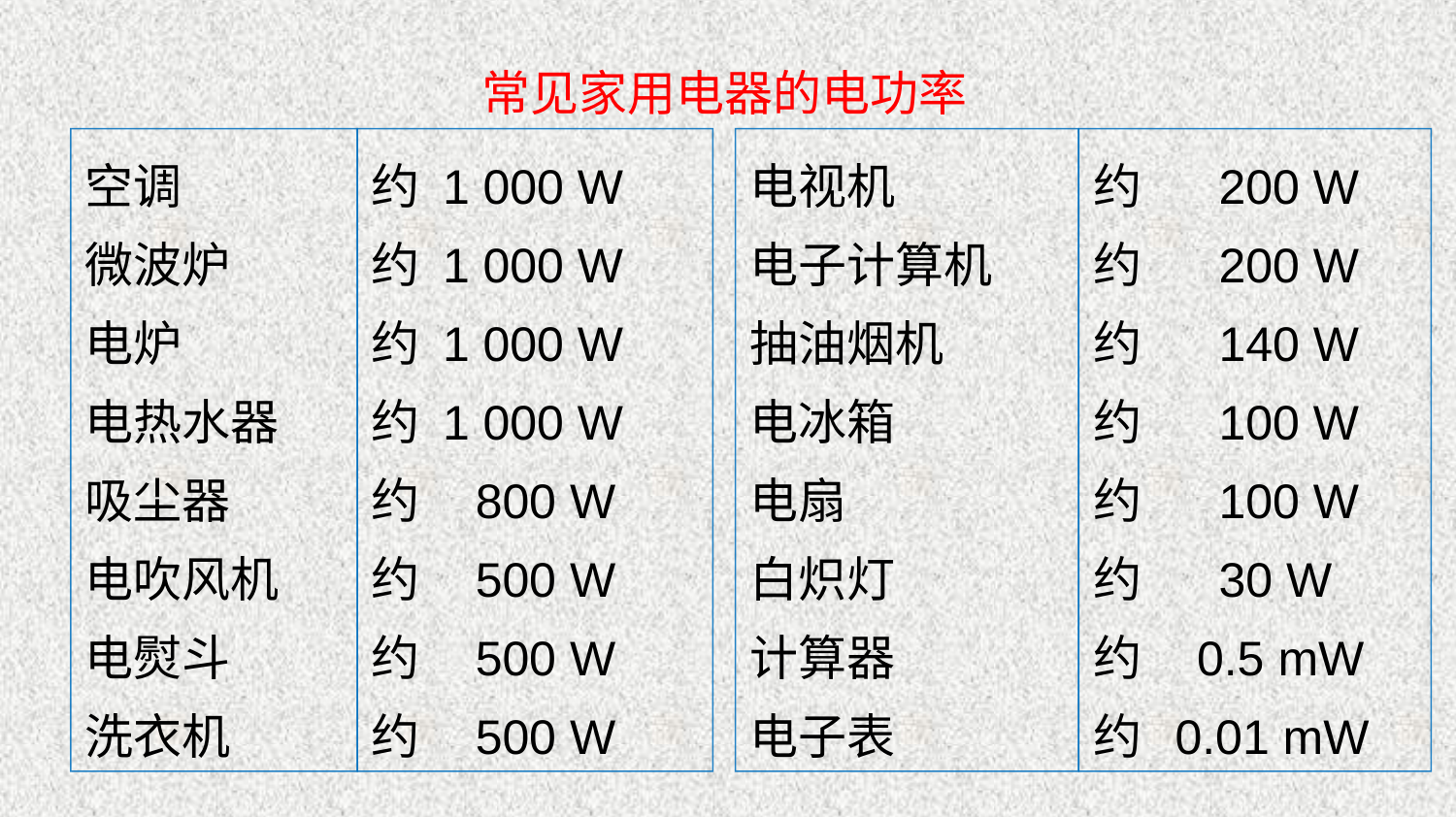

常见家用电器的电功率
空调
微波炉
电炉
电热水器
吸尘器
电吹风机
电熨斗
洗衣机
约 1 000 W
约 1 000 W
约 1 000 W
约 1 000 W
约    800 W
约    500 W
约    500 W
约    500 W
电视机
电子计算机
抽油烟机
电冰箱
电扇
白炽灯
计算器
电子表
约      200 W
约      200 W
约      140 W
约      100 W
约      100 W
约      30 W
约    0.5 mW
约  0.01 mW